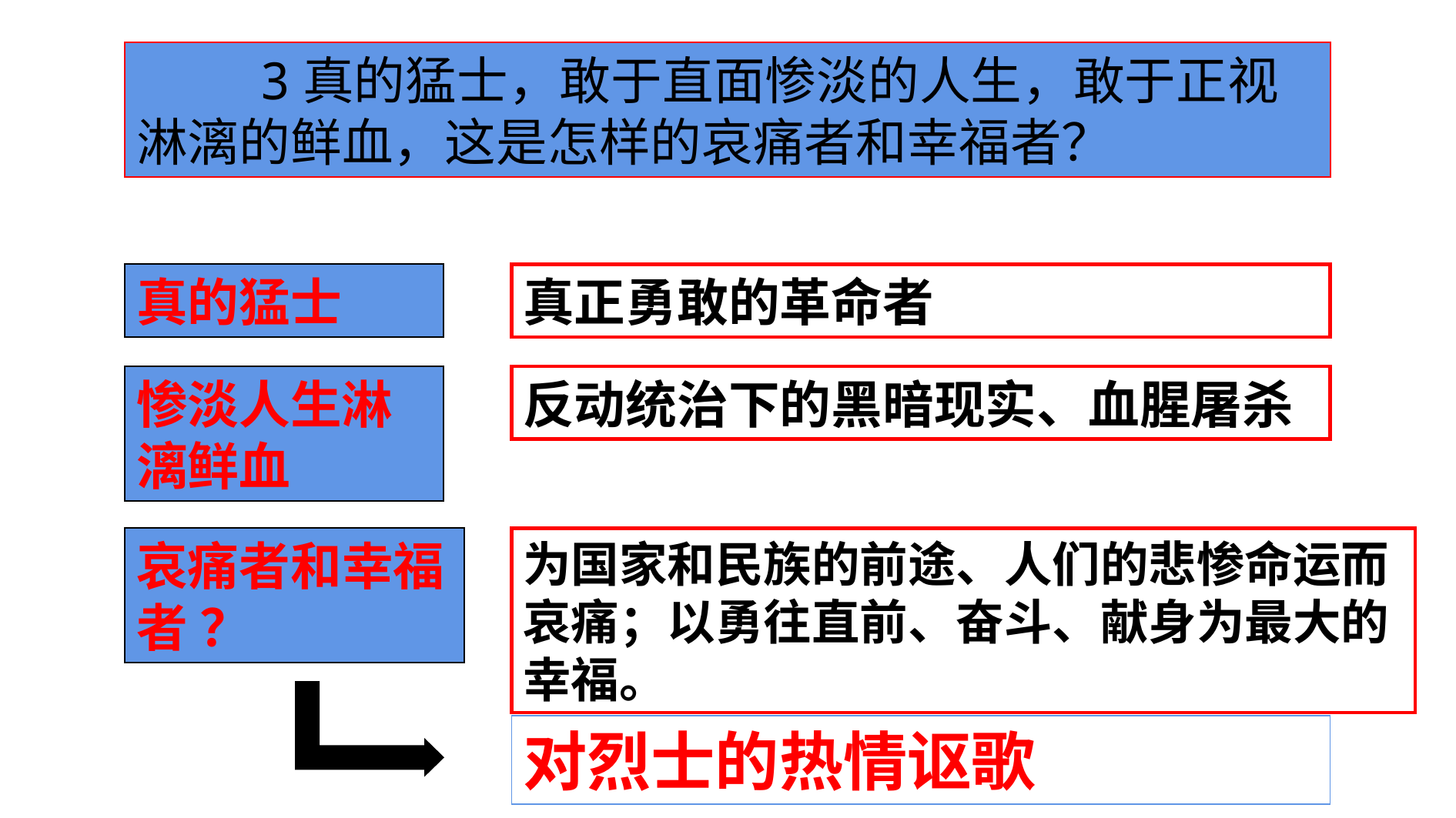

3真的猛士，敢于直面惨淡的人生，敢于正视淋漓的鲜血，这是怎样的哀痛者和幸福者？

真的猛士
真正勇敢的革命者
惨淡人生淋漓鲜血
反动统治下的黑暗现实、血腥屠杀

为国家和民族的前途、人们的悲惨命运而哀痛；以勇往直前、奋斗、献身为最大的幸福。
哀痛者和幸福者 ？

对烈士的热情讴歌